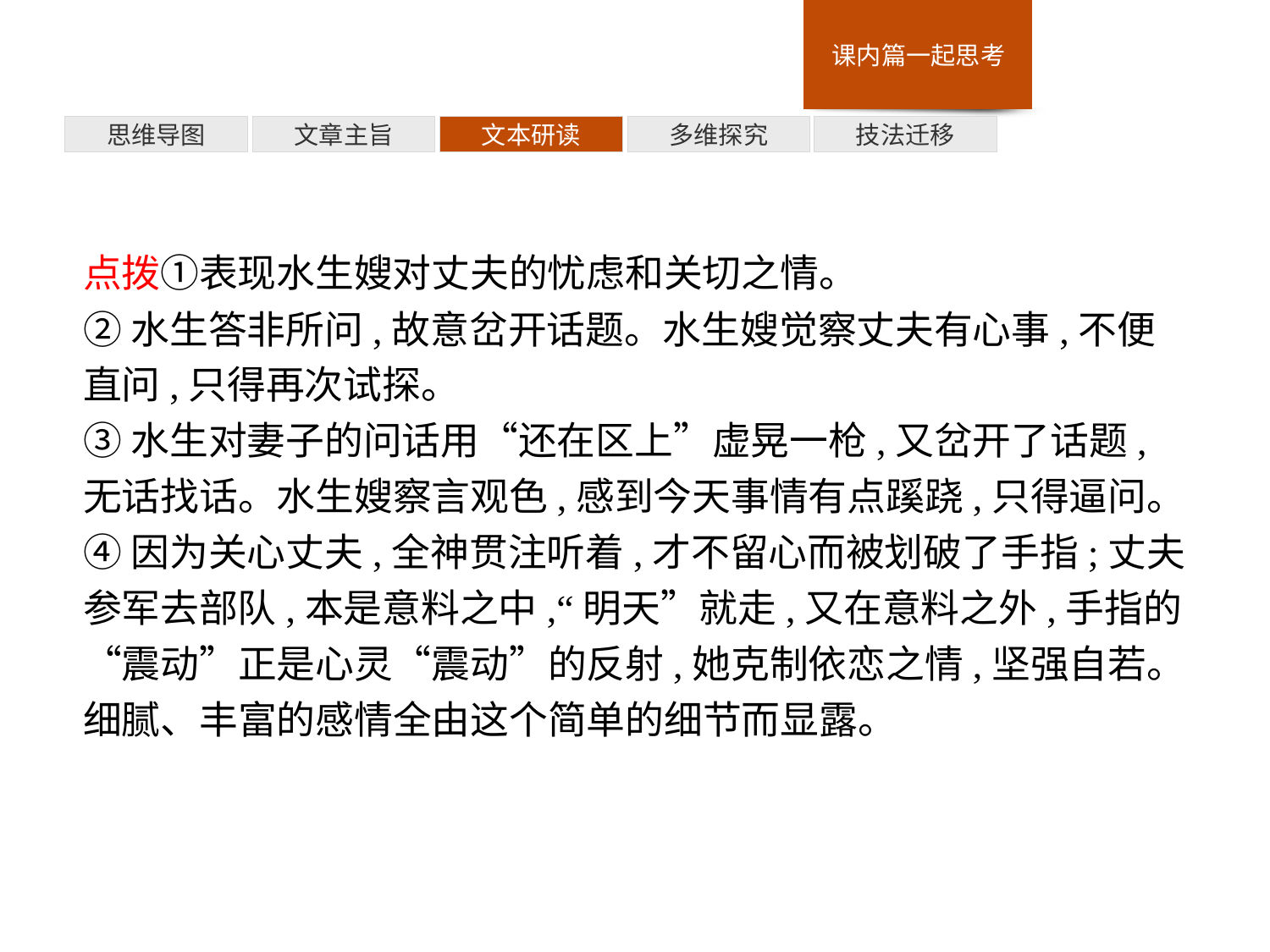

多维探究
思维导图
文章主旨
文本研读
技法迁移
点拨①表现水生嫂对丈夫的忧虑和关切之情。
②水生答非所问,故意岔开话题。水生嫂觉察丈夫有心事,不便直问,只得再次试探。
③水生对妻子的问话用“还在区上”虚晃一枪,又岔开了话题,无话找话。水生嫂察言观色,感到今天事情有点蹊跷,只得逼问。
④因为关心丈夫,全神贯注听着,才不留心而被划破了手指;丈夫参军去部队,本是意料之中,“明天”就走,又在意料之外,手指的“震动”正是心灵“震动”的反射,她克制依恋之情,坚强自若。细腻、丰富的感情全由这个简单的细节而显露。